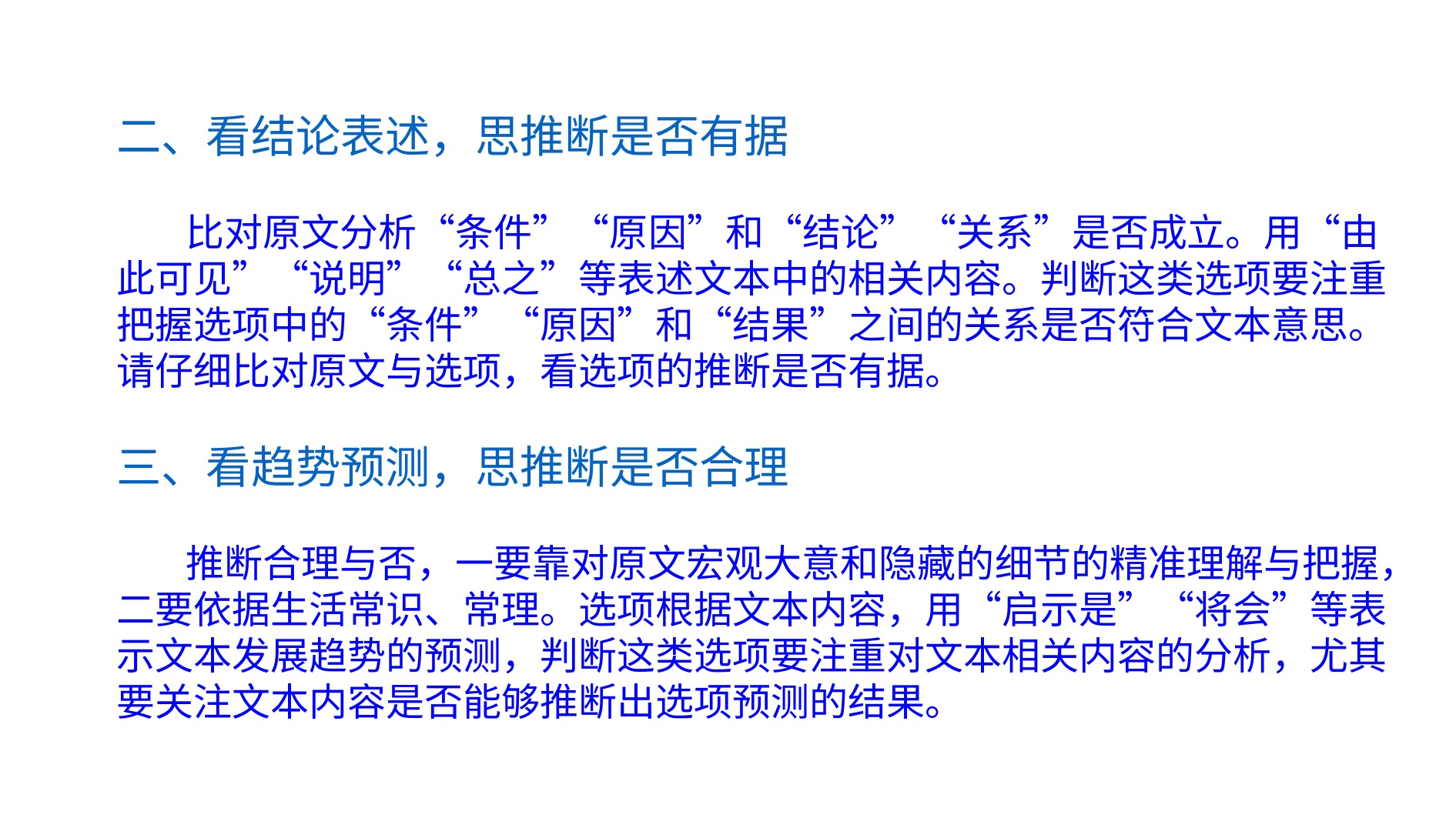

二、看结论表述，思推断是否有据

       比对原文分析“条件”“原因”和“结论”“关系”是否成立。用“由此可见”“说明”“总之”等表述文本中的相关内容。判断这类选项要注重把握选项中的“条件”“原因”和“结果”之间的关系是否符合文本意思。
请仔细比对原文与选项，看选项的推断是否有据。

三、看趋势预测，思推断是否合理

       推断合理与否，一要靠对原文宏观大意和隐藏的细节的精准理解与把握，二要依据生活常识、常理。选项根据文本内容，用“启示是”“将会”等表示文本发展趋势的预测，判断这类选项要注重对文本相关内容的分析，尤其要关注文本内容是否能够推断出选项预测的结果。